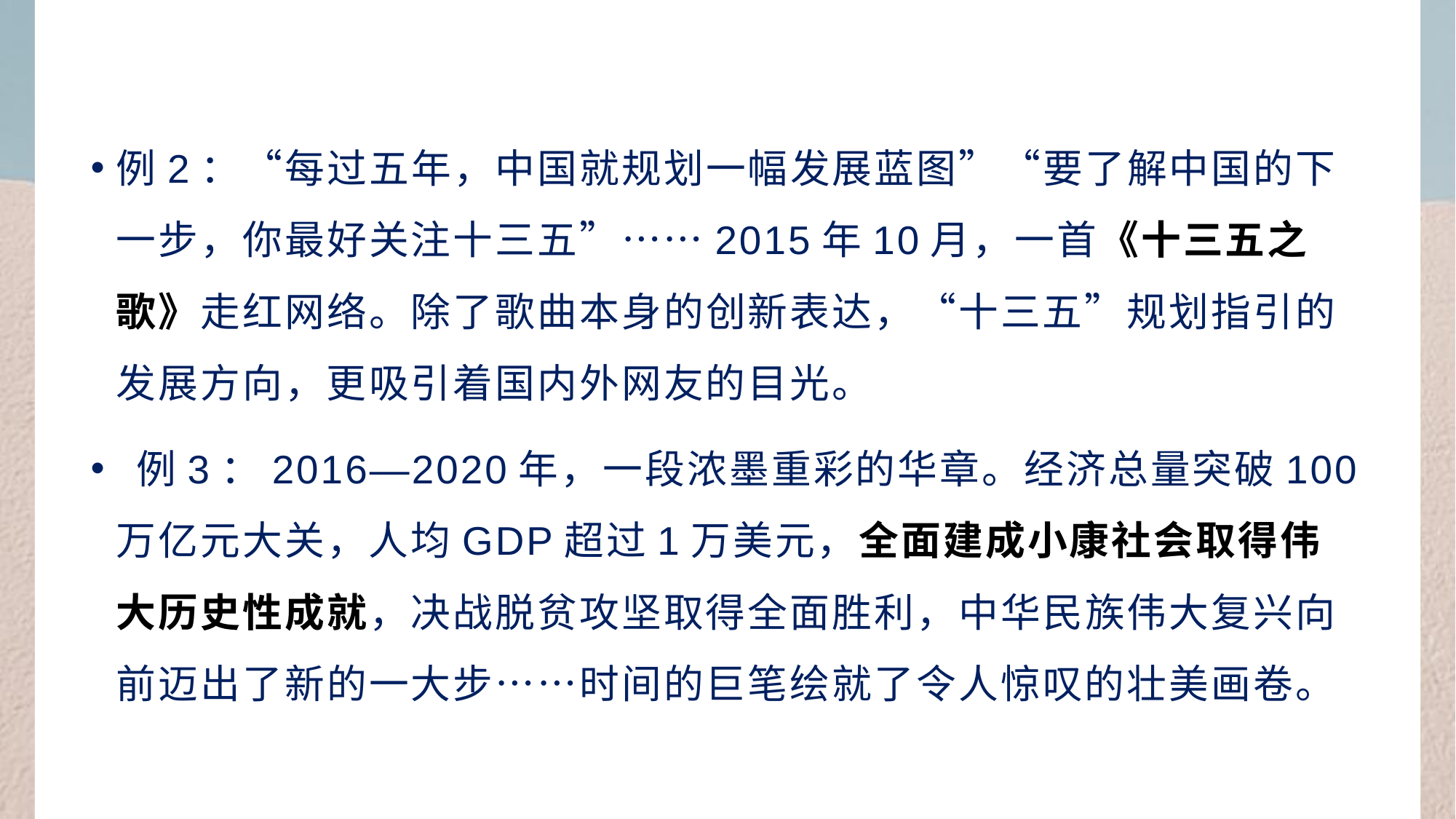

例2：“每过五年，中国就规划一幅发展蓝图”“要了解中国的下一步，你最好关注十三五”……2015年10月，一首《十三五之歌》走红网络。除了歌曲本身的创新表达，“十三五”规划指引的发展方向，更吸引着国内外网友的目光。
 例3：2016—2020年，一段浓墨重彩的华章。经济总量突破100万亿元大关，人均GDP超过1万美元，全面建成小康社会取得伟大历史性成就，决战脱贫攻坚取得全面胜利，中华民族伟大复兴向前迈出了新的一大步……时间的巨笔绘就了令人惊叹的壮美画卷。